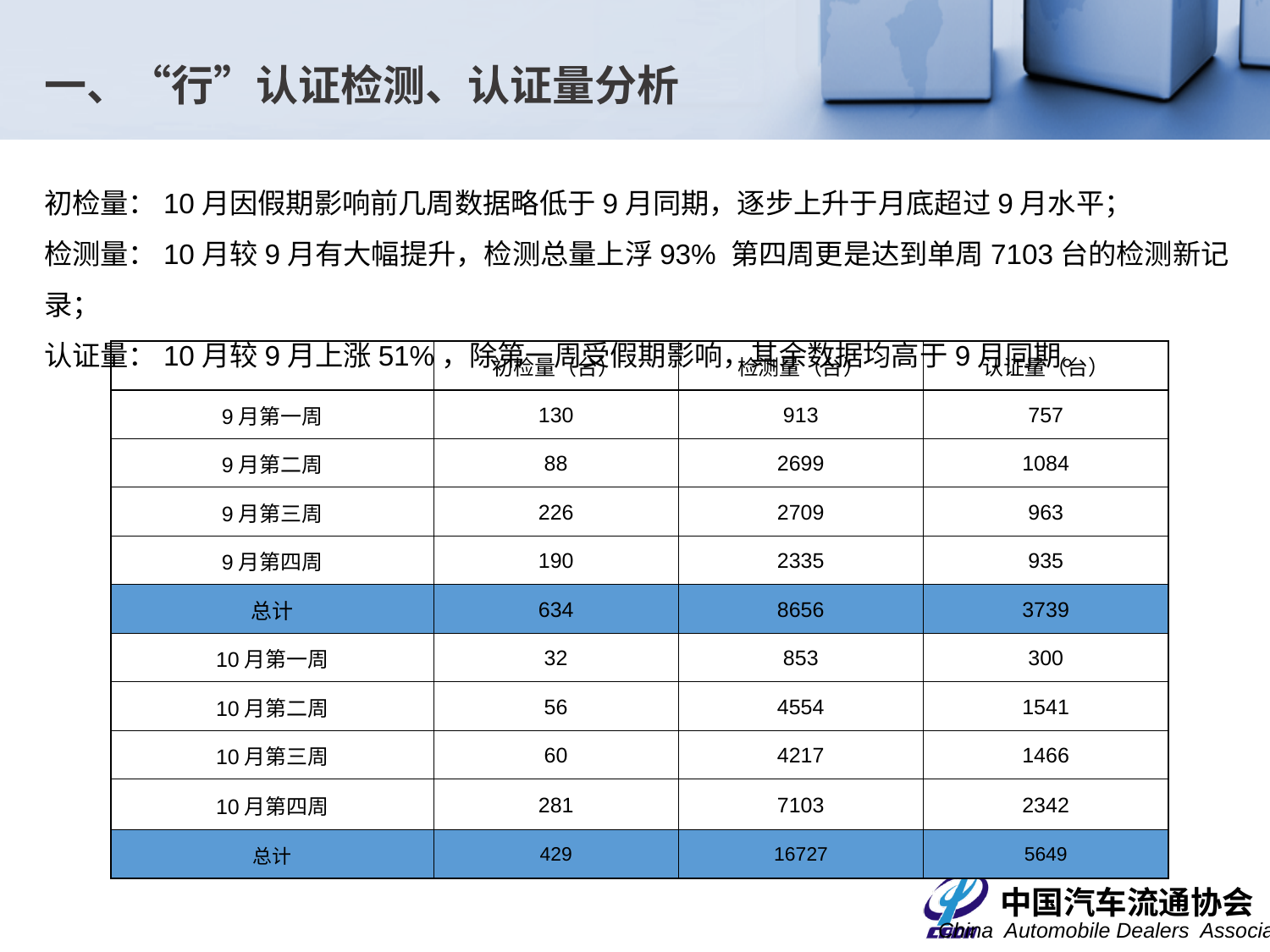

一、“行”认证检测、认证量分析
初检量：10月因假期影响前几周数据略低于9月同期，逐步上升于月底超过9月水平；
检测量：10月较9月有大幅提升，检测总量上浮93% 第四周更是达到单周7103台的检测新记录；
认证量：10月较9月上涨51%，除第一周受假期影响，其余数据均高于9月同期。
|  | 初检量（台） | 检测量（台） | 认证量（台） |
| --- | --- | --- | --- |
| 9月第一周 | 130 | 913 | 757 |
| 9月第二周 | 88 | 2699 | 1084 |
| 9月第三周 | 226 | 2709 | 963 |
| 9月第四周 | 190 | 2335 | 935 |
| 总计 | 634 | 8656 | 3739 |
| 10月第一周 | 32 | 853 | 300 |
| 10月第二周 | 56 | 4554 | 1541 |
| 10月第三周 | 60 | 4217 | 1466 |
| 10月第四周 | 281 | 7103 | 2342 |
| 总计 | 429 | 16727 | 5649 |